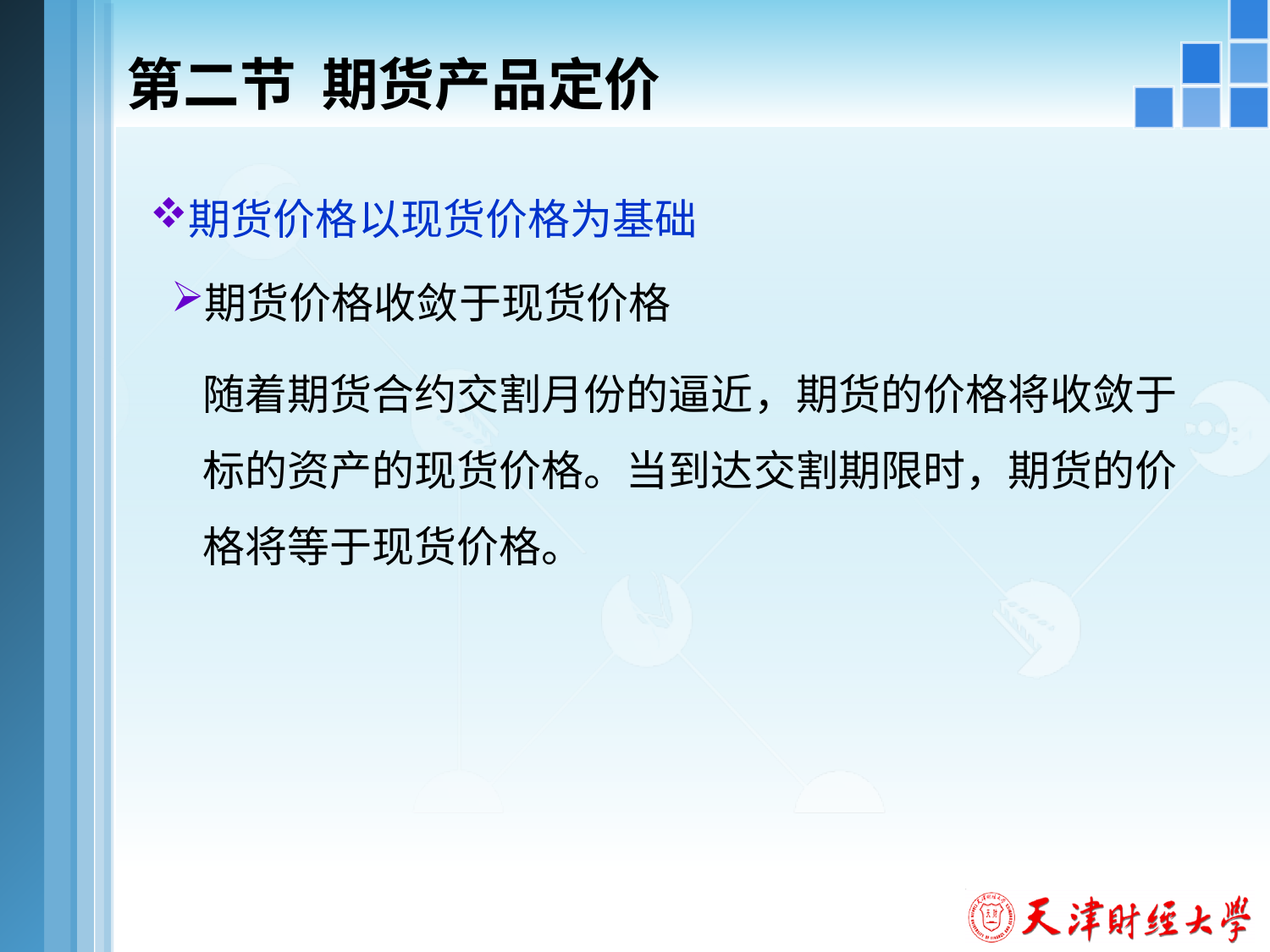

# 第二节  期货产品定价
期货价格以现货价格为基础
期货价格收敛于现货价格
随着期货合约交割月份的逼近，期货的价格将收敛于标的资产的现货价格。当到达交割期限时，期货的价格将等于现货价格。